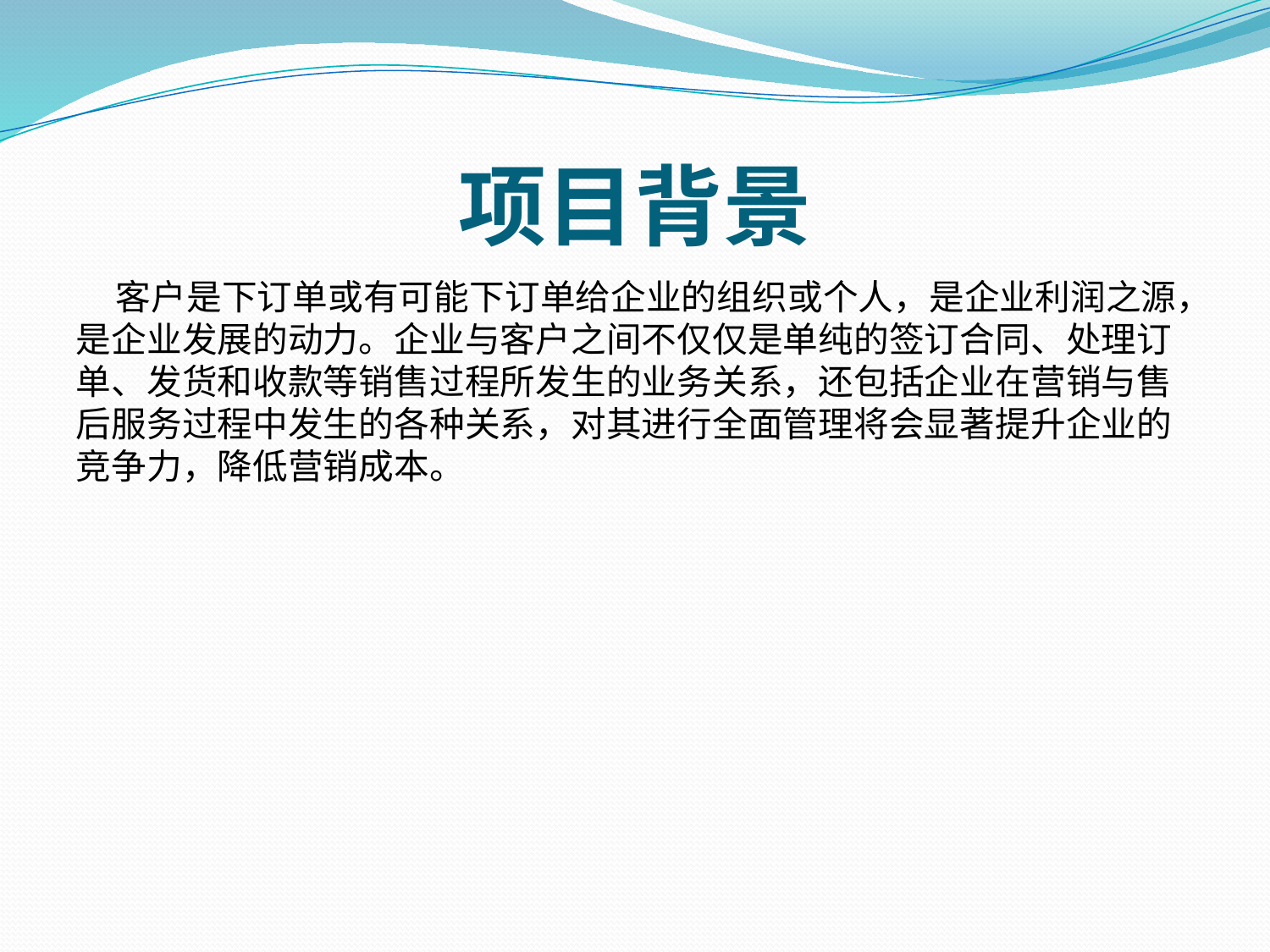

# 项目背景
    客户是下订单或有可能下订单给企业的组织或个人，是企业利润之源，是企业发展的动力。企业与客户之间不仅仅是单纯的签订合同、处理订单、发货和收款等销售过程所发生的业务关系，还包括企业在营销与售后服务过程中发生的各种关系，对其进行全面管理将会显著提升企业的竞争力，降低营销成本。